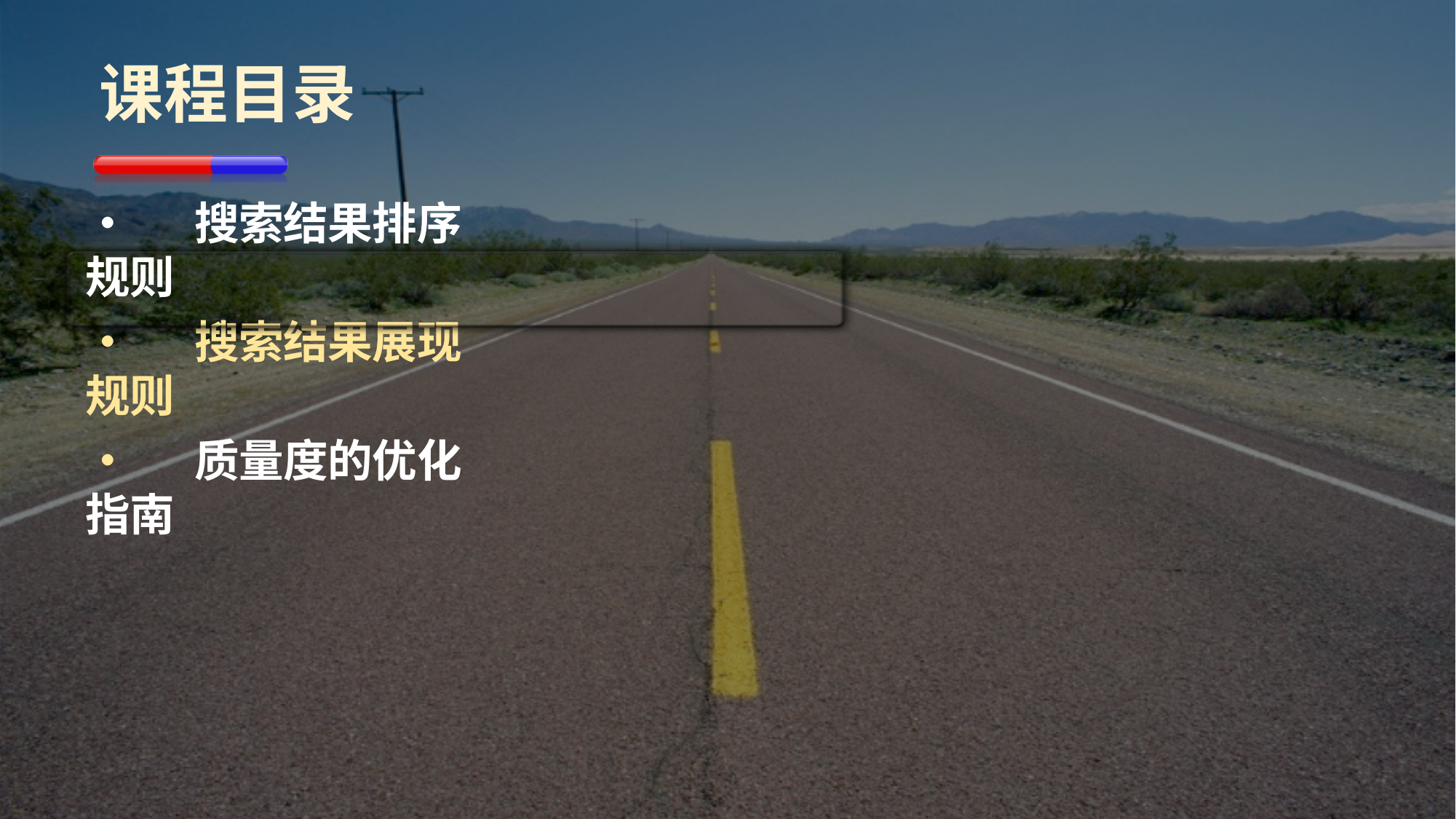

课程目录
•	搜索结果排序规则

•	搜索结果展现规则

•	质量度的优化指南